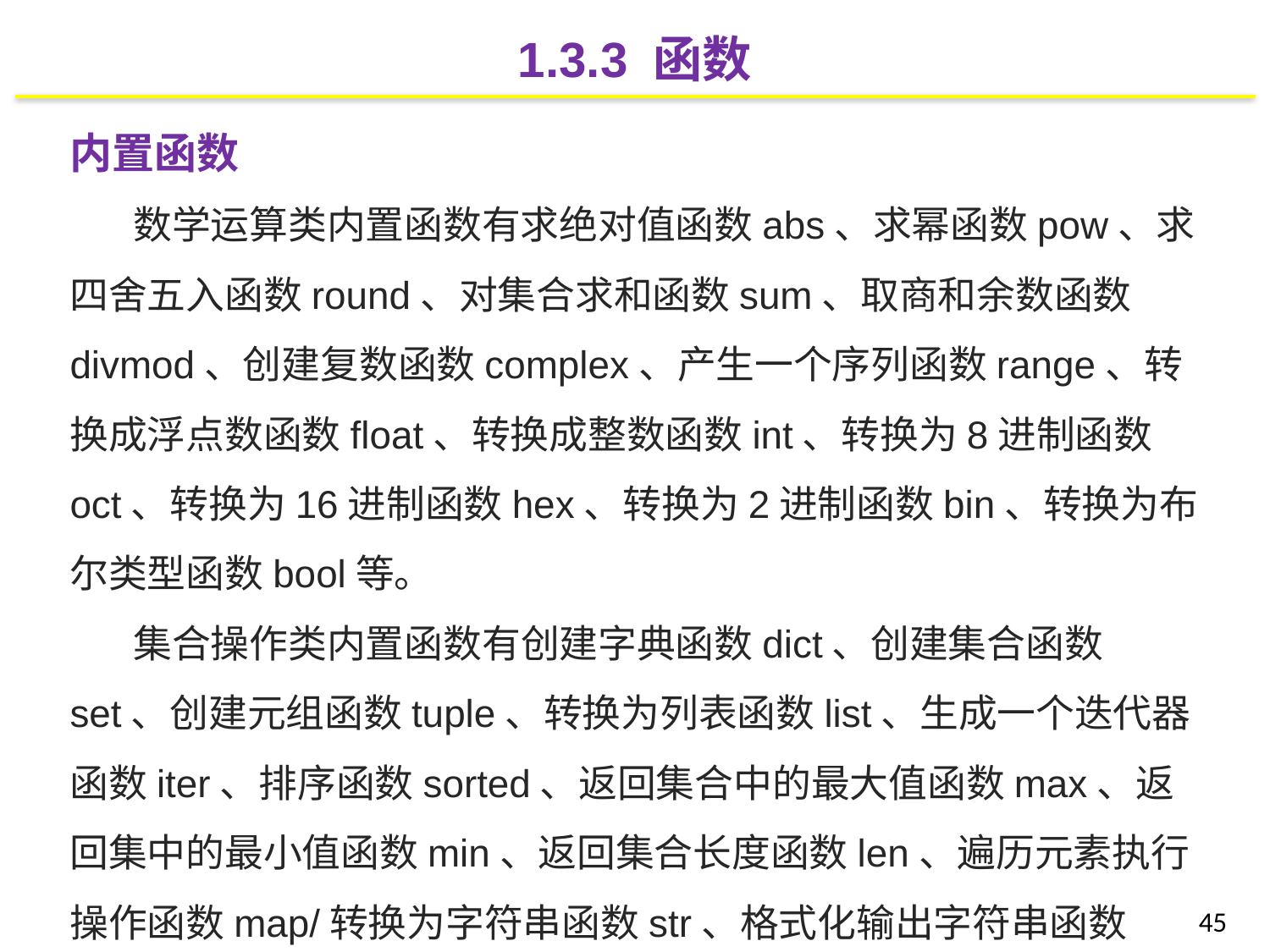

1.3.3 函数
内置函数
数学运算类内置函数有求绝对值函数abs、求幂函数pow、求四舍五入函数round、对集合求和函数sum、取商和余数函数divmod、创建复数函数complex、产生一个序列函数range、转换成浮点数函数float、转换成整数函数int、转换为8进制函数oct、转换为16进制函数hex、转换为2进制函数bin、转换为布尔类型函数bool等。
集合操作类内置函数有创建字典函数dict、创建集合函数set、创建元组函数tuple、转换为列表函数list、生成一个迭代器函数iter、排序函数sorted、返回集合中的最大值函数max、返回集中的最小值函数min、返回集合长度函数len、遍历元素执行操作函数map/转换为字符串函数str、格式化输出字符串函数format等。
45